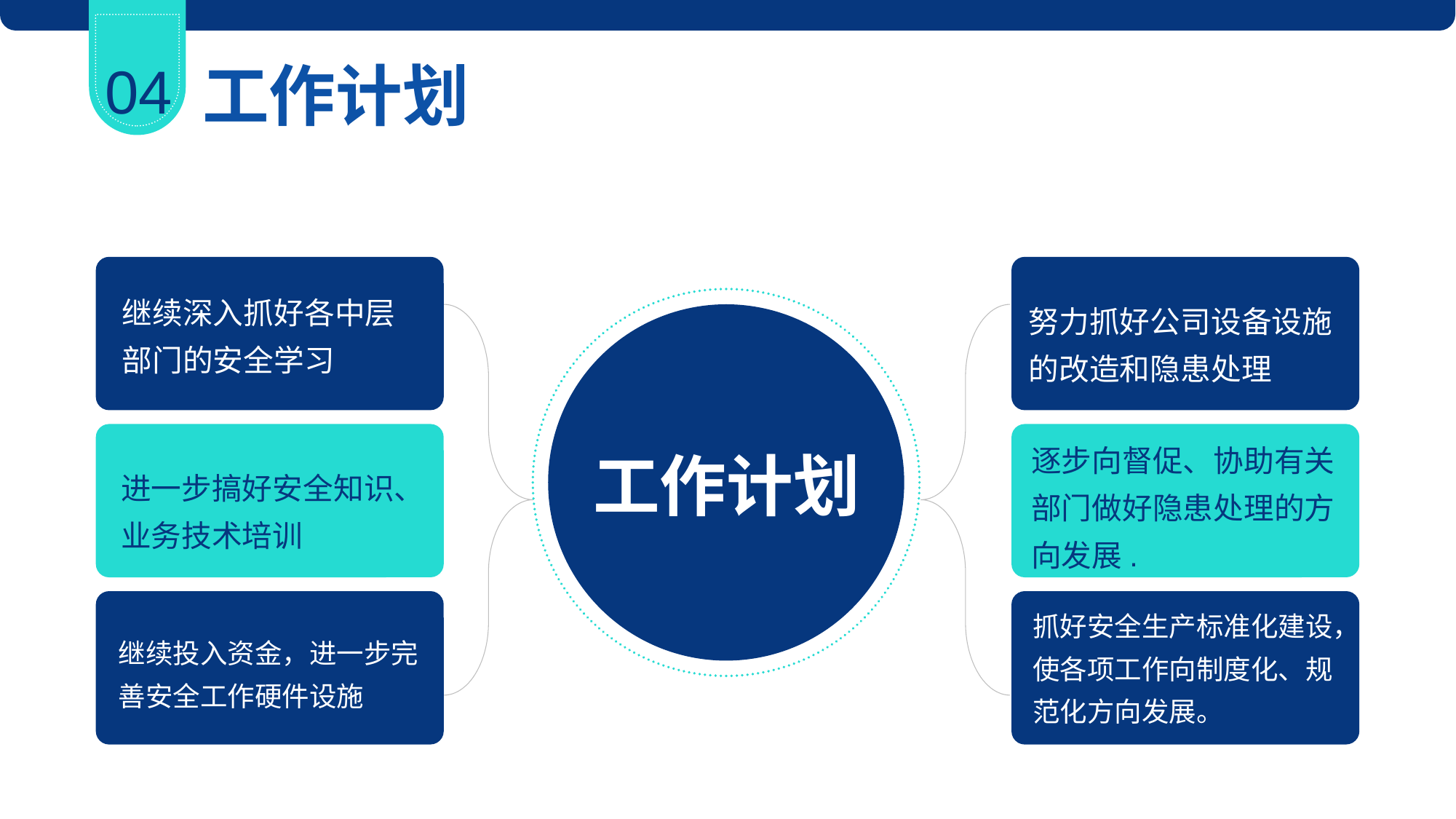

04
工作计划

继续深入抓好各中层部门的安全学习

努力抓好公司设备设施的改造和隐患处理

工作计划

进一步搞好安全知识、业务技术培训

逐步向督促、协助有关部门做好隐患处理的方向发展.

继续投入资金，进一步完善安全工作硬件设施

抓好安全生产标准化建设，使各项工作向制度化、规范化方向发展。